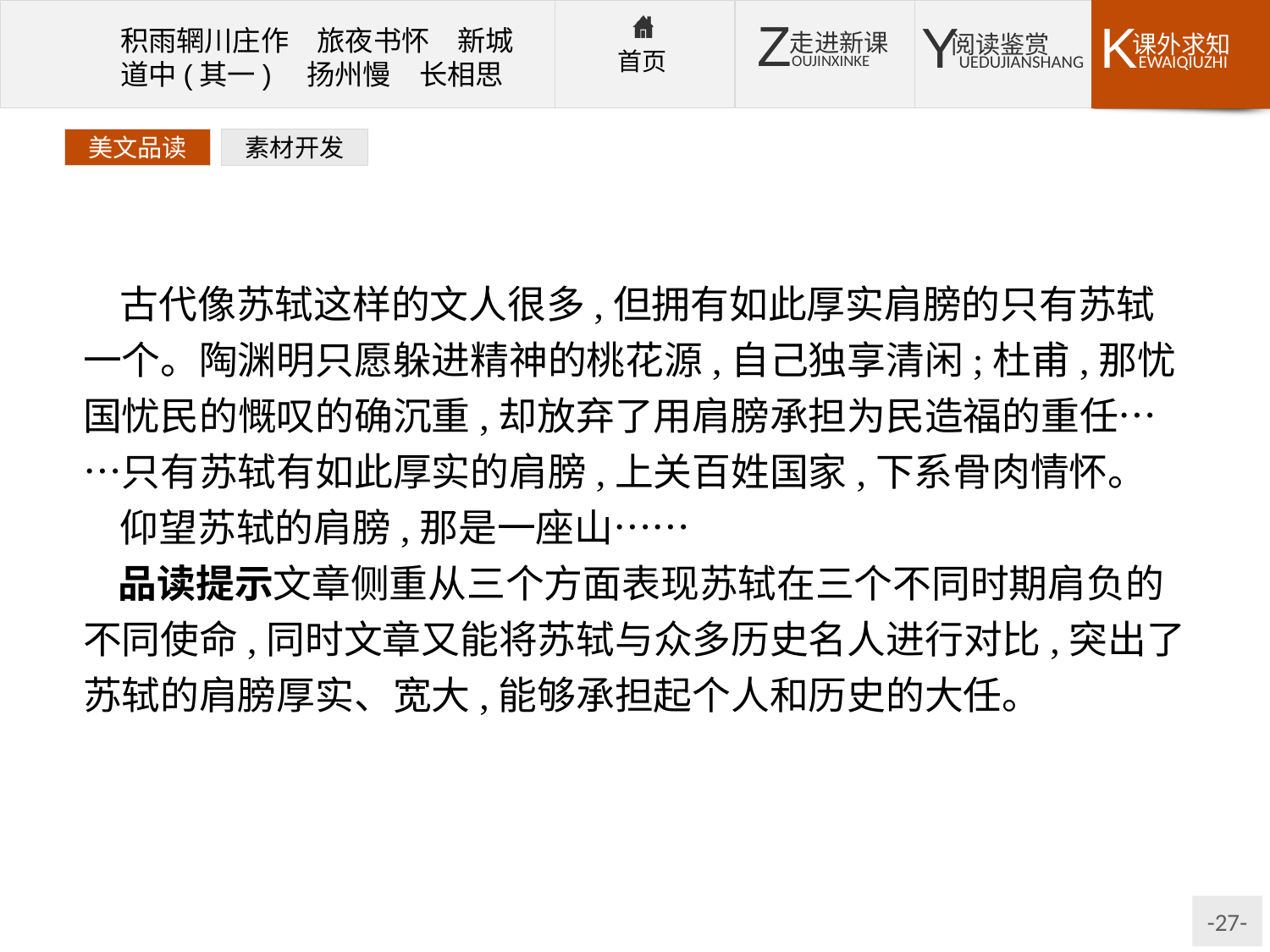

美文品读
素材开发
古代像苏轼这样的文人很多,但拥有如此厚实肩膀的只有苏轼一个。陶渊明只愿躲进精神的桃花源,自己独享清闲;杜甫,那忧国忧民的慨叹的确沉重,却放弃了用肩膀承担为民造福的重任……只有苏轼有如此厚实的肩膀,上关百姓国家,下系骨肉情怀。
仰望苏轼的肩膀,那是一座山……
品读提示文章侧重从三个方面表现苏轼在三个不同时期肩负的不同使命,同时文章又能将苏轼与众多历史名人进行对比,突出了苏轼的肩膀厚实、宽大,能够承担起个人和历史的大任。